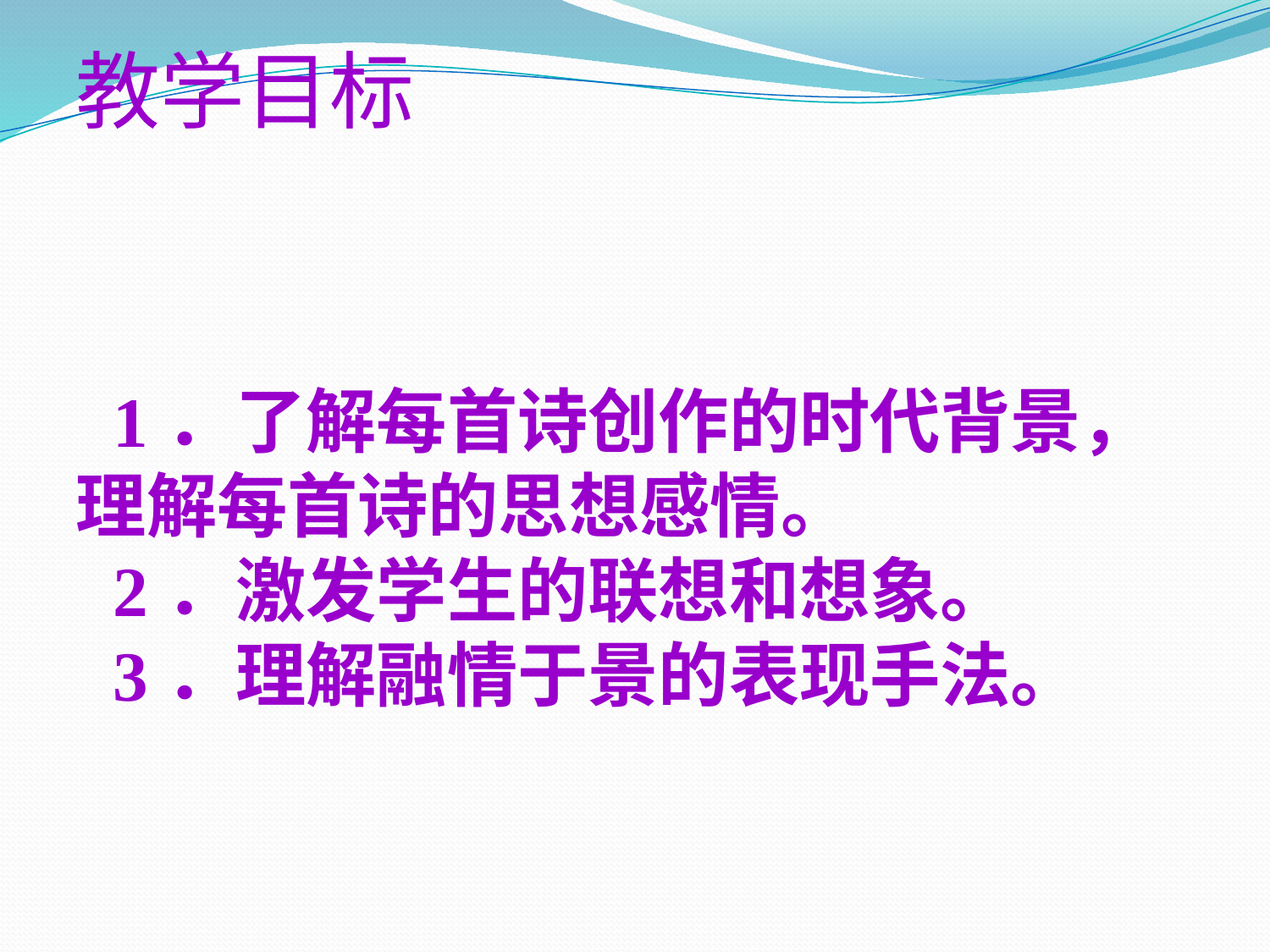

教学目标
1．了解每首诗创作的时代背景，理解每首诗的思想感情。
2．激发学生的联想和想象。
3．理解融情于景的表现手法。